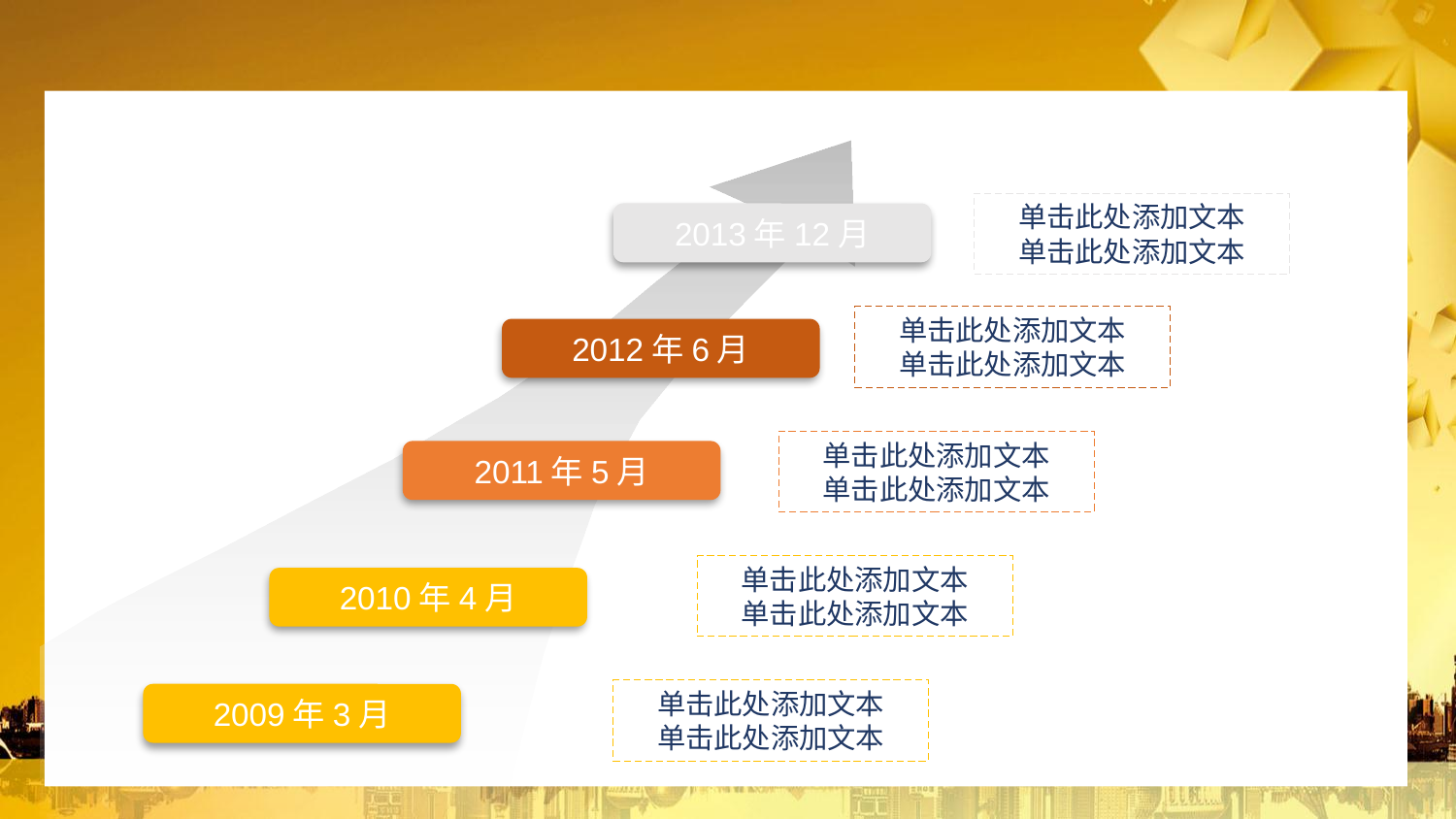

#

单击此处添加文本
单击此处添加文本
2013年12月
单击此处添加文本
单击此处添加文本
2012年6月
单击此处添加文本
单击此处添加文本
2011年5月
单击此处添加文本
单击此处添加文本
2010年4月
单击此处添加文本
单击此处添加文本
2009年3月